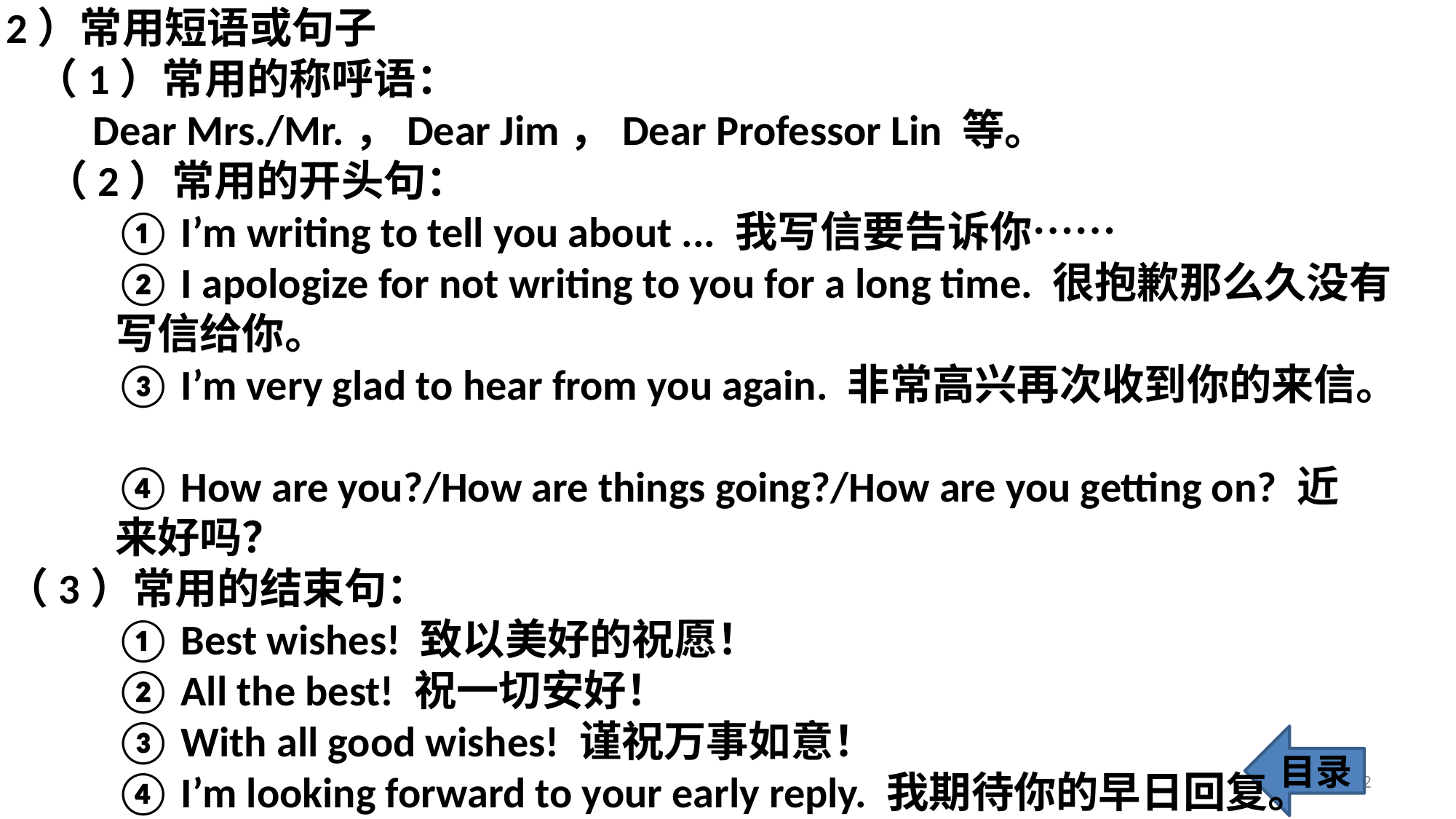

2）常用短语或句子
  （1）常用的称呼语：
         Dear Mrs./Mr.，Dear Jim，Dear Professor Lin 等。
   （2）常用的开头句：
         	① I’m writing to tell you about ... 我写信要告诉你……
         	② I apologize for not writing to you for a long time. 很抱歉那么久没有	写信给你。
        	③ I’m very glad to hear from you again. 非常高兴再次收到你的来信。
        	④ How are you?/How are things going?/How are you getting on? 近	来好吗？
（3）常用的结束句：
        	① Best wishes! 致以美好的祝愿！
        	② All the best! 祝一切安好！
        	③ With all good wishes! 谨祝万事如意！
        	④ I’m looking forward to your early reply. 我期待你的早日回复。
        	⑤ Please remember me to your family. 请代我向你的家人问好。
目录
12